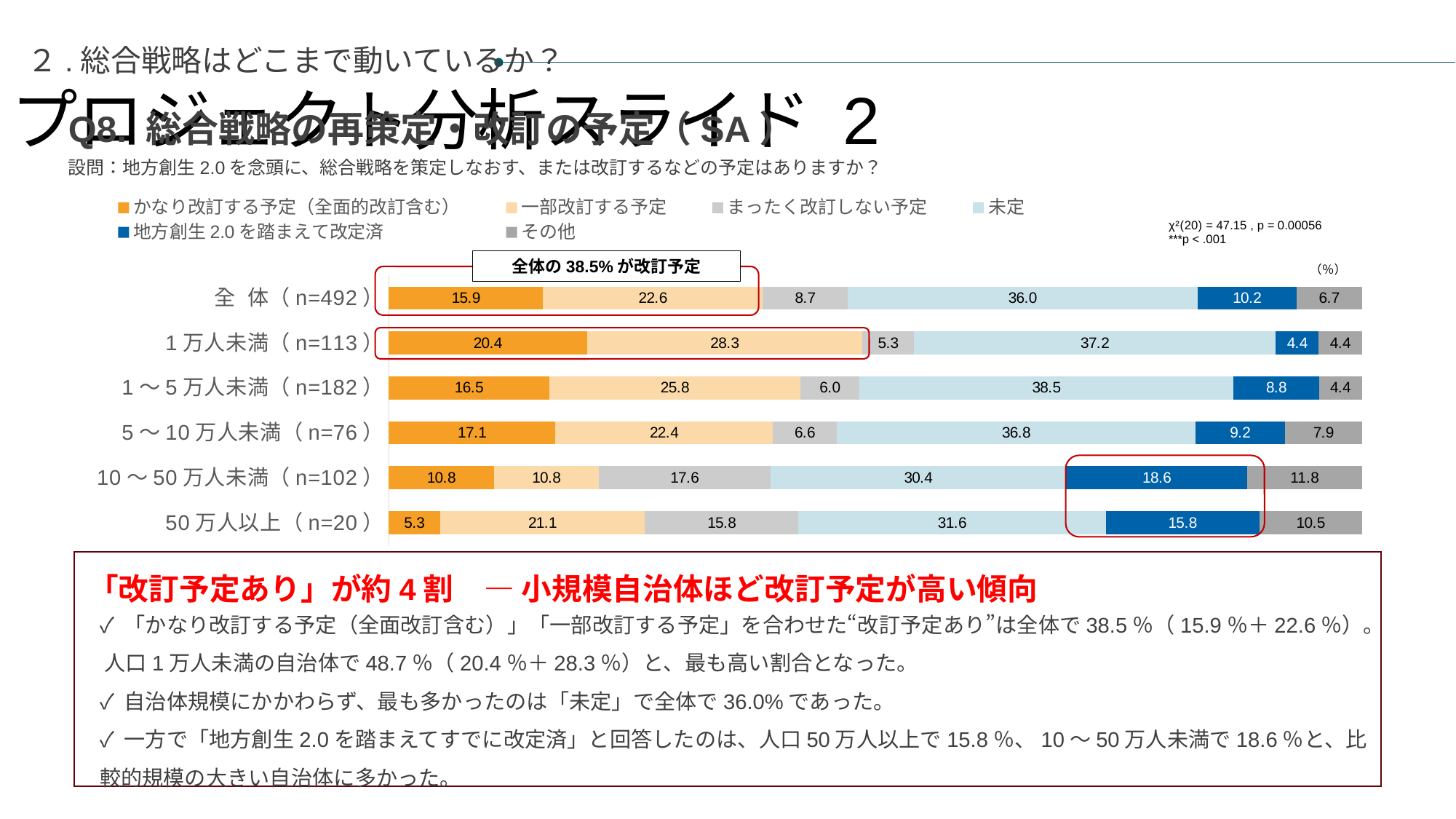

プロジェクト分析スライド 2
２.総合戦略はどこまで動いているか？
Q8. 総合戦略の再策定・改訂の予定（SA）
設問：地方創生2.0を念頭に、総合戦略を策定しなおす、または改訂するなどの予定はありますか？

### Chart

| Category | かなり改訂する予定（全面的改訂含む） | 一部改訂する予定 | まったく改訂しない予定 | 未定 | 地方創生2.0を踏まえて改定済 | その他 |
|---|---|---|---|---|---|---|
|   全  体（n=492） | 15.853658536585366 | 22.5609756097561 | 8.739837398373984 | 35.97560975609756 | 10.16260162601626 | 6.707317073170732 |
| 1万人未満（n=113） | 20.353982300884958 | 28.31858407079646 | 5.3097345132743365 | 37.16814159292036 | 4.424778761061947 | 4.424778761061947 |
| 1～5万人未満（n=182） | 16.483516483516482 | 25.82417582417583 | 6.043956043956044 | 38.46153846153847 | 8.791208791208792 | 4.395604395604396 |
| 5～10万人未満（n=76） | 17.105263157894736 | 22.36842105263158 | 6.578947368421052 | 36.84210526315789 | 9.210526315789473 | 7.894736842105263 |
| 10～50万人未満（n=102） | 10.784313725490197 | 10.784313725490197 | 17.647058823529413 | 30.392156862745097 | 18.627450980392158 | 11.76470588235294 |
| 50万人以上（n=20） | 5.263157894736842 | 21.052631578947366 | 15.789473684210526 | 31.57894736842105 | 15.789473684210526 | 10.526315789473683 |
全体の38.5%が改訂予定
（％）

「改訂予定あり」が約4割　― 小規模自治体ほど改訂予定が高い傾向
✓ 「かなり改訂する予定（全面改訂含む）」「一部改訂する予定」を合わせた“改訂予定あり”は全体で38.5％（15.9％＋22.6％）。 人口1万人未満の自治体で48.7％（20.4％＋28.3％）と、最も高い割合となった。
✓ 自治体規模にかかわらず、最も多かったのは「未定」で全体で36.0%であった。
✓ 一方で「地方創生2.0を踏まえてすでに改定済」と回答したのは、人口50万人以上で15.8％、10〜50万人未満で18.6％と、比較的規模の大きい自治体に多かった。